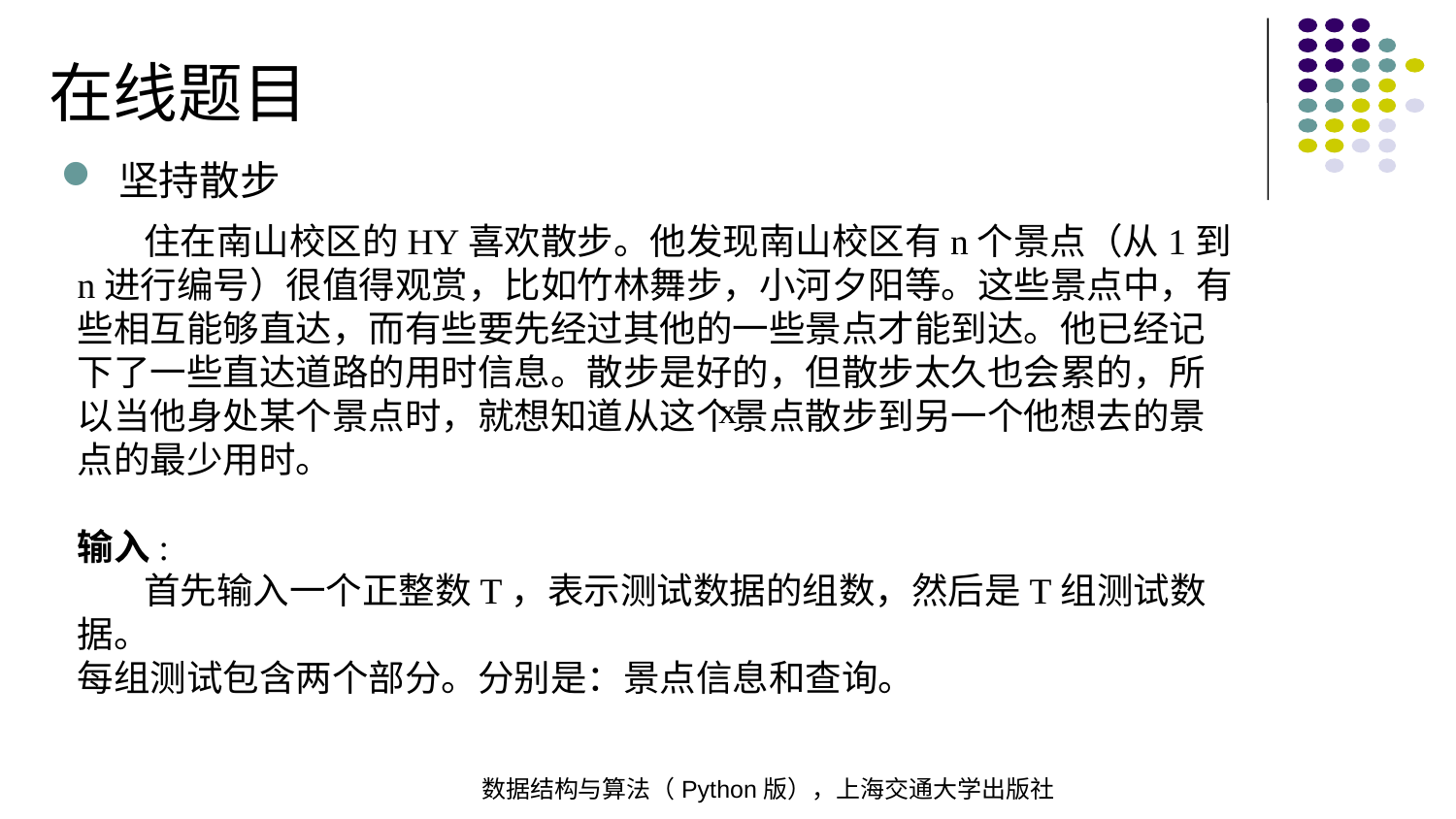

在线题目
坚持散步
       住在南山校区的HY喜欢散步。他发现南山校区有n个景点（从1到n进行编号）很值得观赏，比如竹林舞步，小河夕阳等。这些景点中，有些相互能够直达，而有些要先经过其他的一些景点才能到达。他已经记下了一些直达道路的用时信息。散步是好的，但散步太久也会累的，所以当他身处某个景点时，就想知道从这个景点散步到另一个他想去的景点的最少用时。

输入:
       首先输入一个正整数T，表示测试数据的组数，然后是T组测试数据。
每组测试包含两个部分。分别是：景点信息和查询。
x